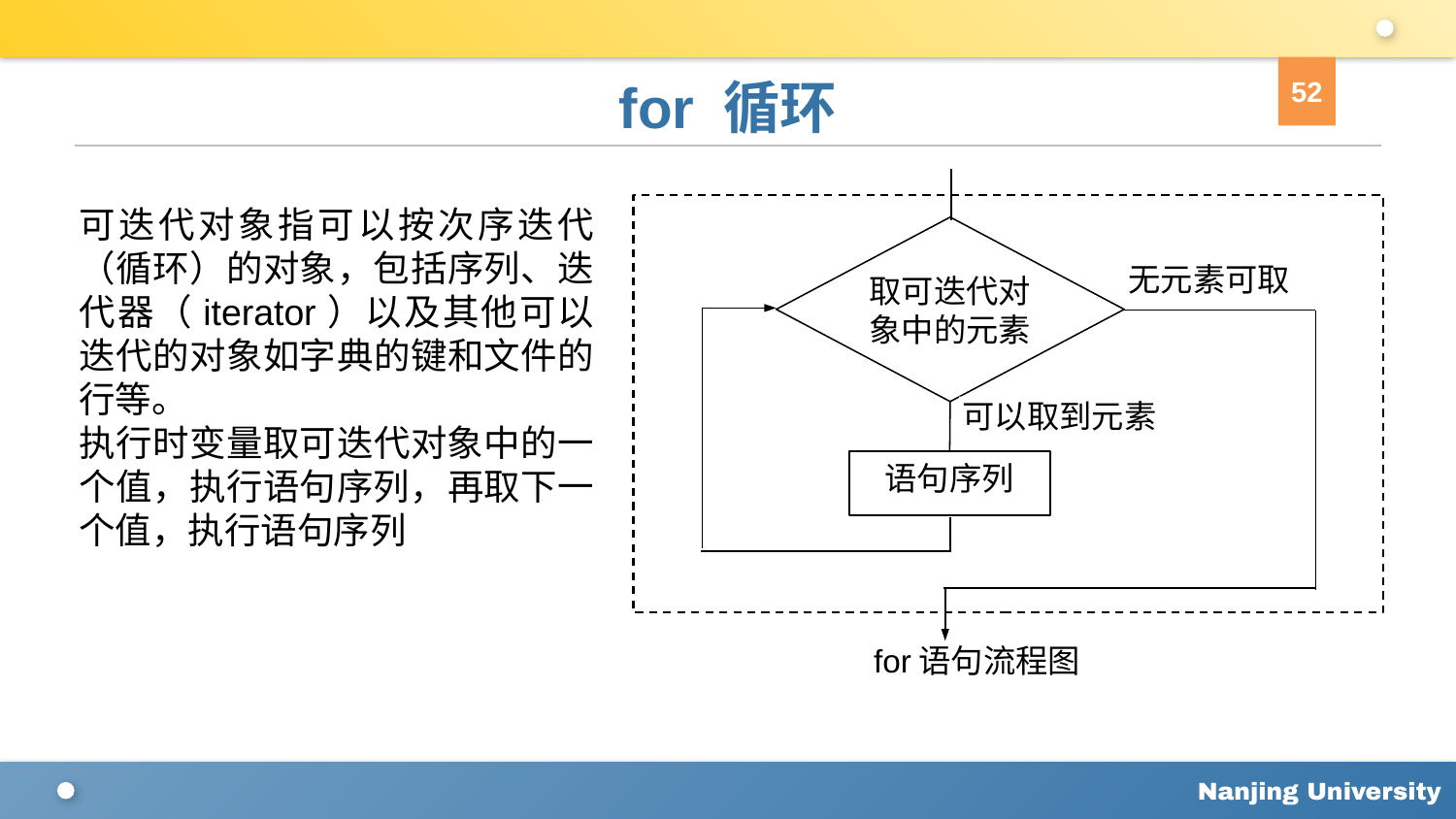

52
# for 循环

取可迭代对象中的元素
无元素可取
可以取到元素
语句序列
for语句流程图
可迭代对象指可以按次序迭代（循环）的对象，包括序列、迭代器（iterator）以及其他可以迭代的对象如字典的键和文件的行等。
执行时变量取可迭代对象中的一个值，执行语句序列，再取下一个值，执行语句序列